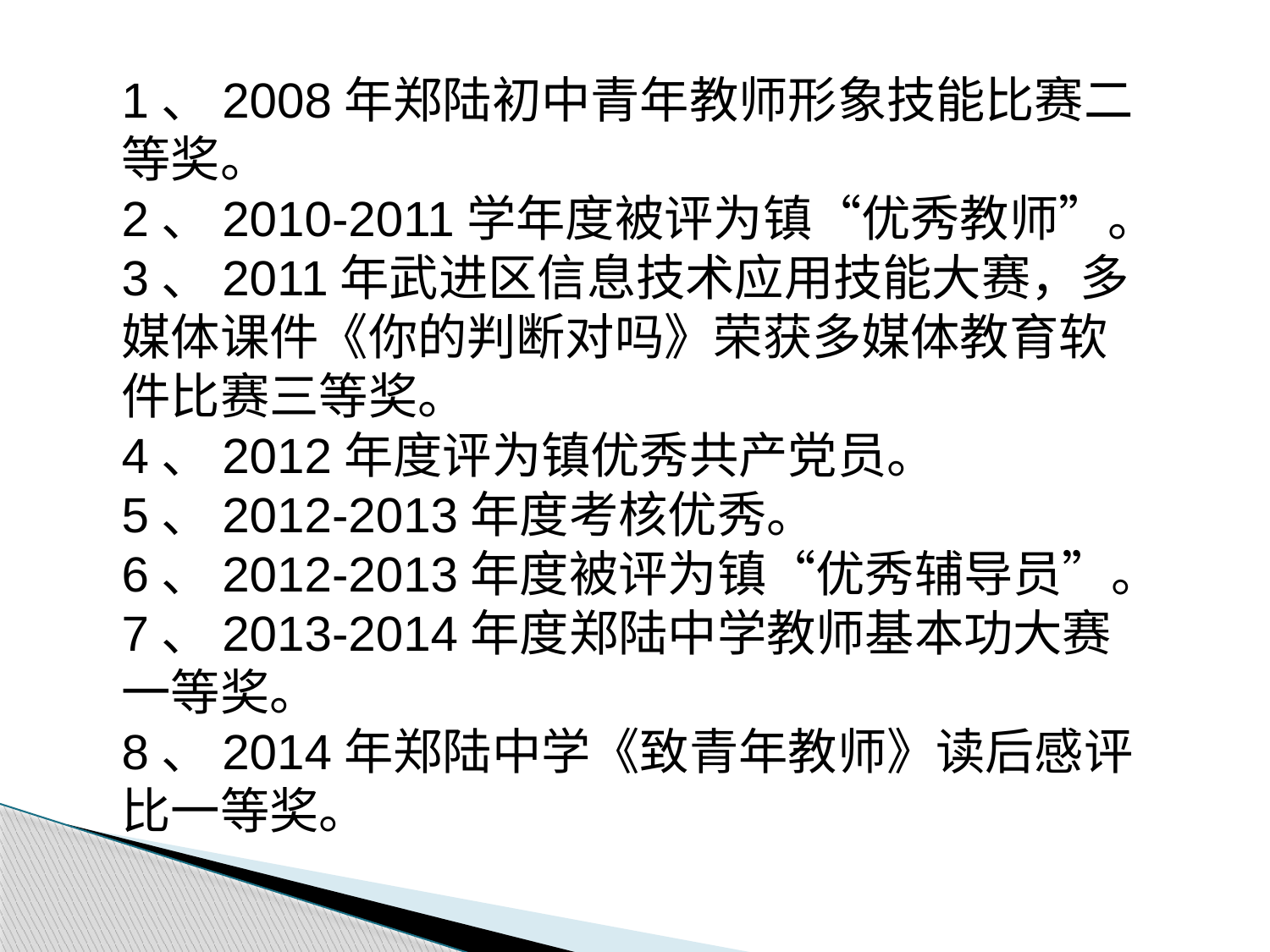

1、2008年郑陆初中青年教师形象技能比赛二等奖。
2、2010-2011学年度被评为镇“优秀教师”。
3、2011年武进区信息技术应用技能大赛，多媒体课件《你的判断对吗》荣获多媒体教育软件比赛三等奖。
4、2012年度评为镇优秀共产党员。
5、2012-2013年度考核优秀。
6、2012-2013年度被评为镇“优秀辅导员”。
7、2013-2014年度郑陆中学教师基本功大赛一等奖。
8、2014年郑陆中学《致青年教师》读后感评比一等奖。